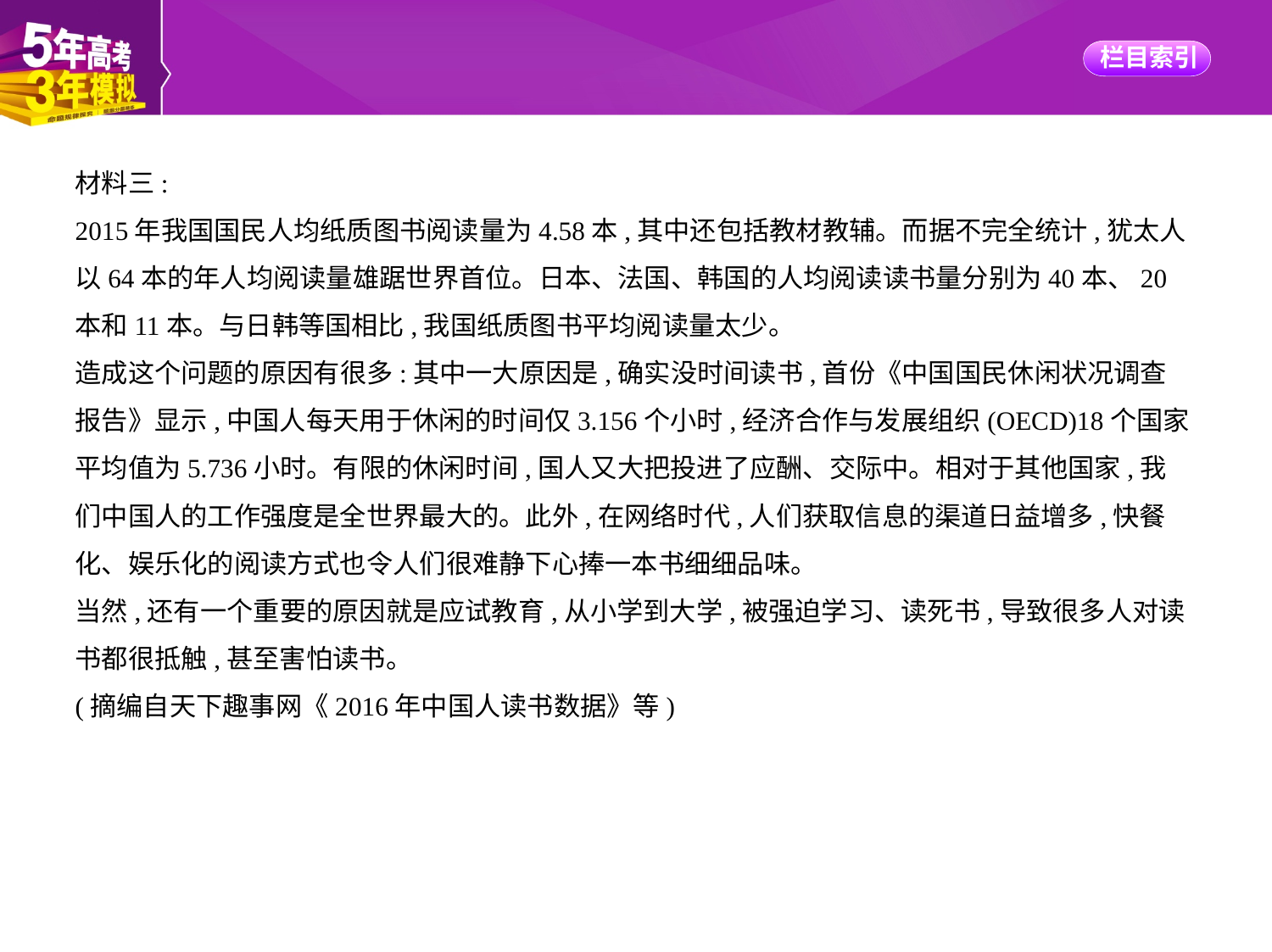

材料三:
2015年我国国民人均纸质图书阅读量为4.58本,其中还包括教材教辅。而据不完全统计,犹太人
以64本的年人均阅读量雄踞世界首位。日本、法国、韩国的人均阅读读书量分别为40本、20
本和11本。与日韩等国相比,我国纸质图书平均阅读量太少。
造成这个问题的原因有很多:其中一大原因是,确实没时间读书,首份《中国国民休闲状况调查
报告》显示,中国人每天用于休闲的时间仅3.156个小时,经济合作与发展组织(OECD)18个国家
平均值为5.736小时。有限的休闲时间,国人又大把投进了应酬、交际中。相对于其他国家,我
们中国人的工作强度是全世界最大的。此外,在网络时代,人们获取信息的渠道日益增多,快餐
化、娱乐化的阅读方式也令人们很难静下心捧一本书细细品味。
当然,还有一个重要的原因就是应试教育,从小学到大学,被强迫学习、读死书,导致很多人对读
书都很抵触,甚至害怕读书。
(摘编自天下趣事网《2016年中国人读书数据》等)